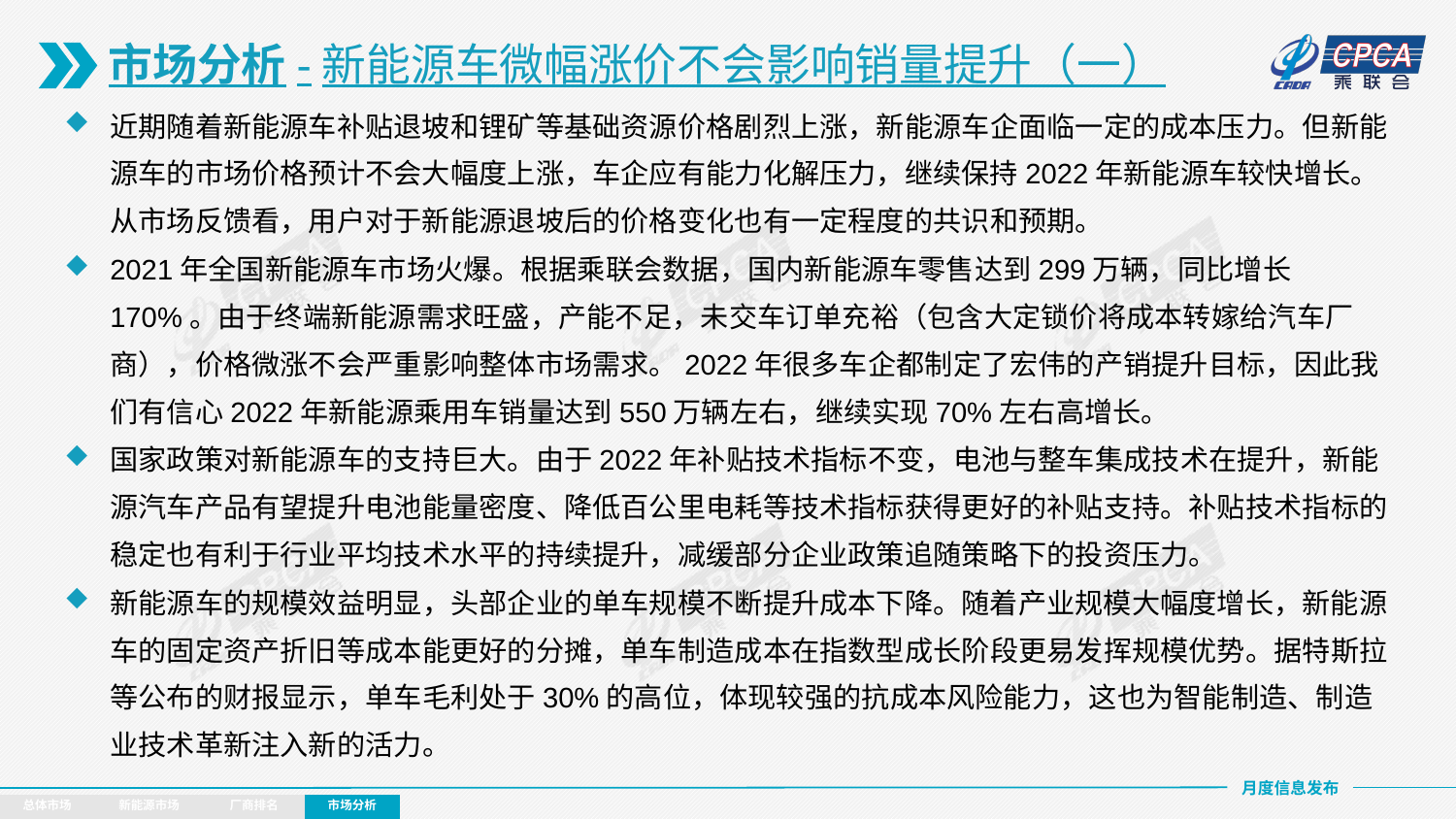

市场分析-新能源车微幅涨价不会影响销量提升（一）
近期随着新能源车补贴退坡和锂矿等基础资源价格剧烈上涨，新能源车企面临一定的成本压力。但新能源车的市场价格预计不会大幅度上涨，车企应有能力化解压力，继续保持2022年新能源车较快增长。从市场反馈看，用户对于新能源退坡后的价格变化也有一定程度的共识和预期。
2021年全国新能源车市场火爆。根据乘联会数据，国内新能源车零售达到299万辆，同比增长170%。由于终端新能源需求旺盛，产能不足，未交车订单充裕（包含大定锁价将成本转嫁给汽车厂商），价格微涨不会严重影响整体市场需求。2022年很多车企都制定了宏伟的产销提升目标，因此我们有信心2022年新能源乘用车销量达到550万辆左右，继续实现70%左右高增长。
国家政策对新能源车的支持巨大。由于2022年补贴技术指标不变，电池与整车集成技术在提升，新能源汽车产品有望提升电池能量密度、降低百公里电耗等技术指标获得更好的补贴支持。补贴技术指标的稳定也有利于行业平均技术水平的持续提升，减缓部分企业政策追随策略下的投资压力。
新能源车的规模效益明显，头部企业的单车规模不断提升成本下降。随着产业规模大幅度增长，新能源车的固定资产折旧等成本能更好的分摊，单车制造成本在指数型成长阶段更易发挥规模优势。据特斯拉等公布的财报显示，单车毛利处于30%的高位，体现较强的抗成本风险能力，这也为智能制造、制造业技术革新注入新的活力。
16